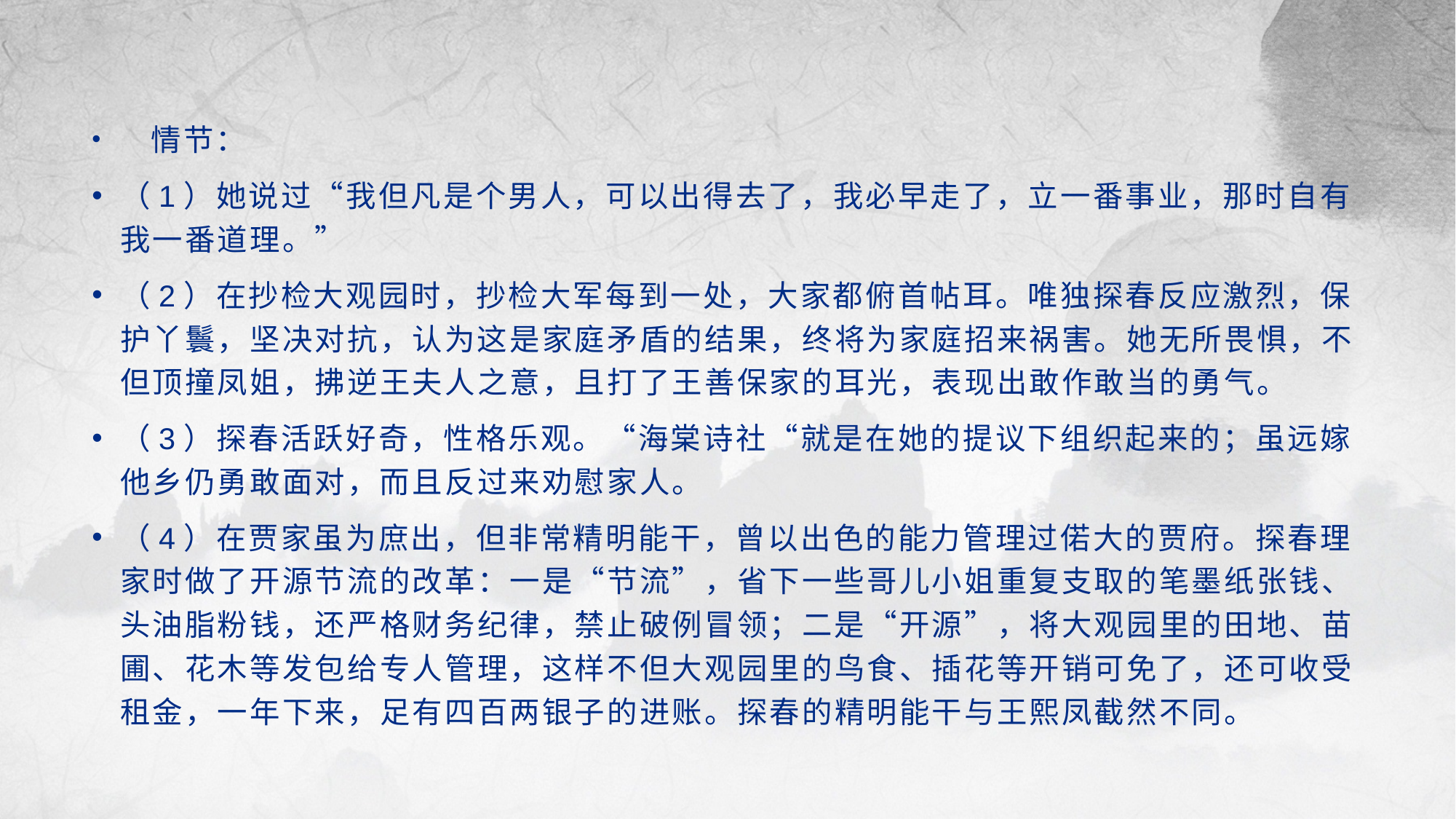

情节：
（1）她说过“我但凡是个男人，可以出得去了，我必早走了，立一番事业，那时自有我一番道理。”
（2）在抄检大观园时，抄检大军每到一处，大家都俯首帖耳。唯独探春反应激烈，保护丫鬟，坚决对抗，认为这是家庭矛盾的结果，终将为家庭招来祸害。她无所畏惧，不但顶撞凤姐，拂逆王夫人之意，且打了王善保家的耳光，表现出敢作敢当的勇气。
（3）探春活跃好奇，性格乐观。“海棠诗社“就是在她的提议下组织起来的；虽远嫁他乡仍勇敢面对，而且反过来劝慰家人。
（4）在贾家虽为庶出，但非常精明能干，曾以出色的能力管理过偌大的贾府。探春理家时做了开源节流的改革：一是“节流”，省下一些哥儿小姐重复支取的笔墨纸张钱、头油脂粉钱，还严格财务纪律，禁止破例冒领；二是“开源”，将大观园里的田地、苗圃、花木等发包给专人管理，这样不但大观园里的鸟食、插花等开销可免了，还可收受租金，一年下来，足有四百两银子的进账。探春的精明能干与王熙凤截然不同。